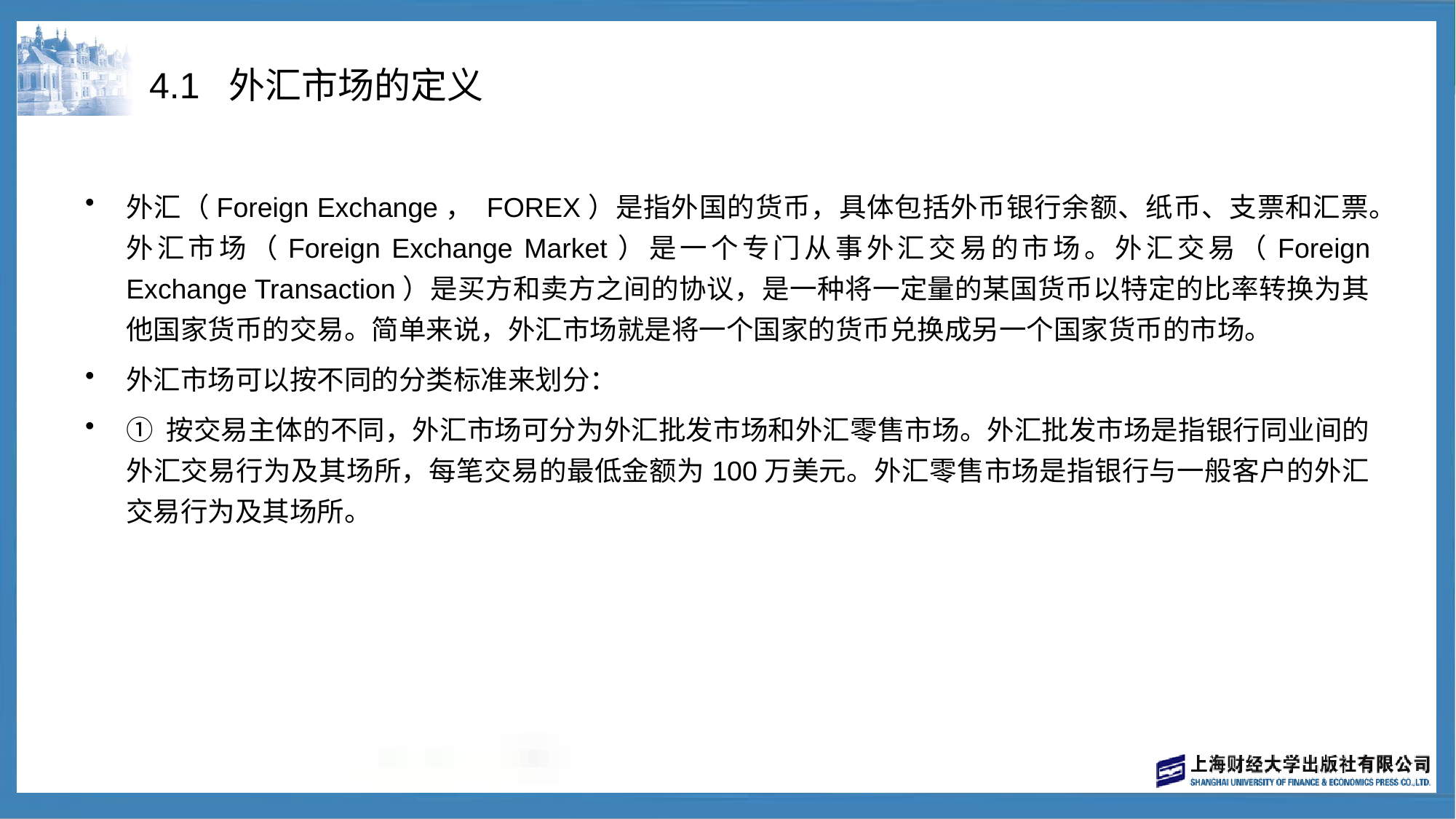

# 4.1  外汇市场的定义
外汇（Foreign Exchange， FOREX）是指外国的货币，具体包括外币银行余额、纸币、支票和汇票。外汇市场（Foreign Exchange Market）是一个专门从事外汇交易的市场。外汇交易（Foreign Exchange Transaction）是买方和卖方之间的协议，是一种将一定量的某国货币以特定的比率转换为其他国家货币的交易。简单来说，外汇市场就是将一个国家的货币兑换成另一个国家货币的市场。
外汇市场可以按不同的分类标准来划分：
① 按交易主体的不同，外汇市场可分为外汇批发市场和外汇零售市场。外汇批发市场是指银行同业间的外汇交易行为及其场所，每笔交易的最低金额为100万美元。外汇零售市场是指银行与一般客户的外汇交易行为及其场所。